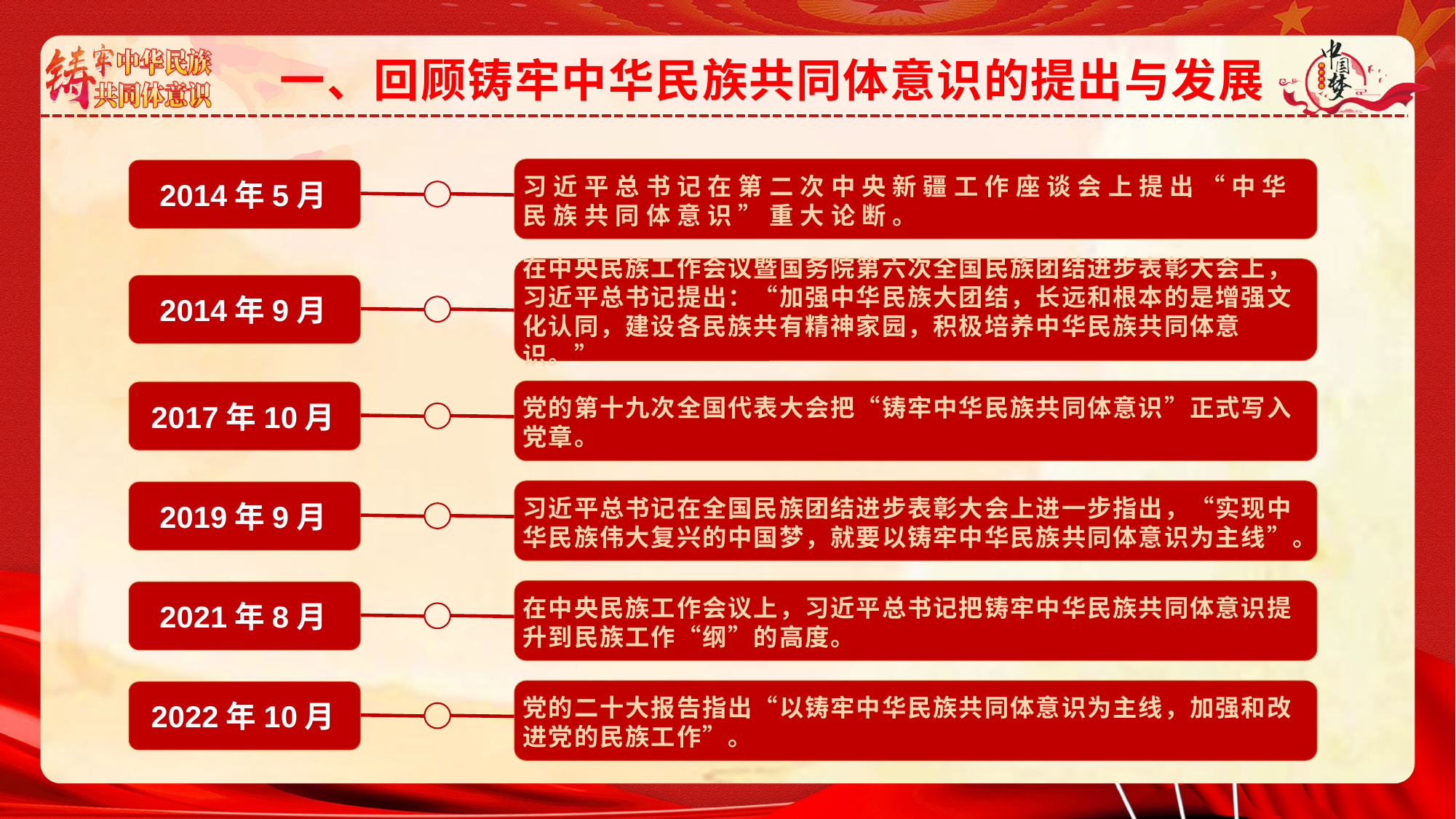

一、回顾铸牢中华民族共同体意识的提出与发展
习近平总书记在第二次中央新疆工作座谈会上提出“中华民族共同体意识”重大论断。

2014年5月

在中央民族工作会议暨国务院第六次全国民族团结进步表彰大会上，习近平总书记提出：“加强中华民族大团结，长远和根本的是增强文化认同，建设各民族共有精神家园，积极培养中华民族共同体意识。”

2014年9月

党的第十九次全国代表大会把“铸牢中华民族共同体意识”正式写入党章。

2017年10月

习近平总书记在全国民族团结进步表彰大会上进一步指出，“实现中华民族伟大复兴的中国梦，就要以铸牢中华民族共同体意识为主线”。

2019年9月

在中央民族工作会议上，习近平总书记把铸牢中华民族共同体意识提升到民族工作“纲”的高度。

2021年8月

党的二十大报告指出“以铸牢中华民族共同体意识为主线，加强和改进党的民族工作”。

2022年10月